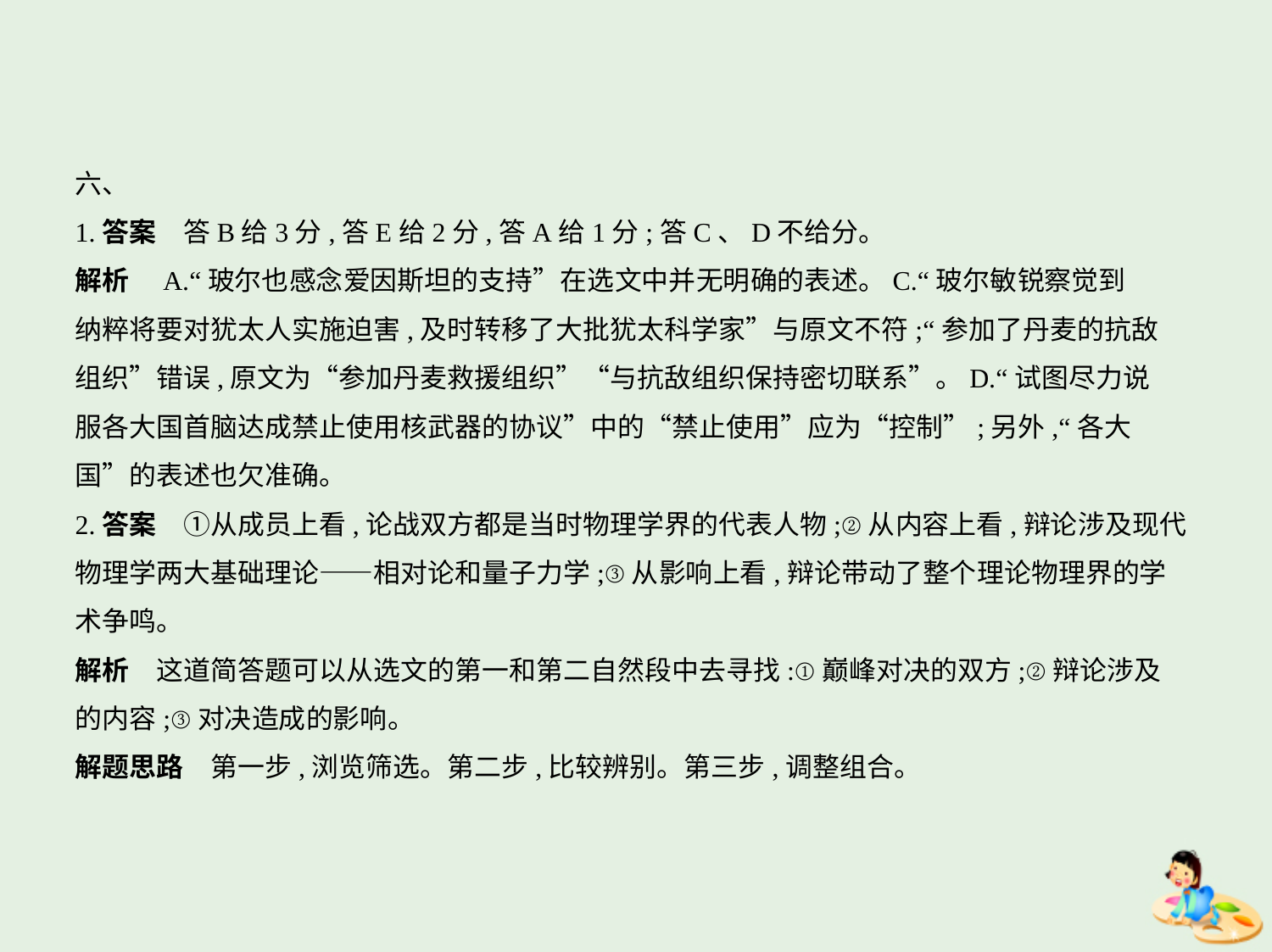

六、
1.答案　答B给3分,答E给2分,答A给1分;答C、D不给分。
解析　A.“玻尔也感念爱因斯坦的支持”在选文中并无明确的表述。C.“玻尔敏锐察觉到
纳粹将要对犹太人实施迫害,及时转移了大批犹太科学家”与原文不符;“参加了丹麦的抗敌
组织”错误,原文为“参加丹麦救援组织”“与抗敌组织保持密切联系”。D.“试图尽力说
服各大国首脑达成禁止使用核武器的协议”中的“禁止使用”应为“控制”;另外,“各大
国”的表述也欠准确。
2.答案　①从成员上看,论战双方都是当时物理学界的代表人物;②从内容上看,辩论涉及现代
物理学两大基础理论——相对论和量子力学;③从影响上看,辩论带动了整个理论物理界的学
术争鸣。
解析　这道简答题可以从选文的第一和第二自然段中去寻找:①巅峰对决的双方;②辩论涉及
的内容;③对决造成的影响。
解题思路　第一步,浏览筛选。第二步,比较辨别。第三步,调整组合。